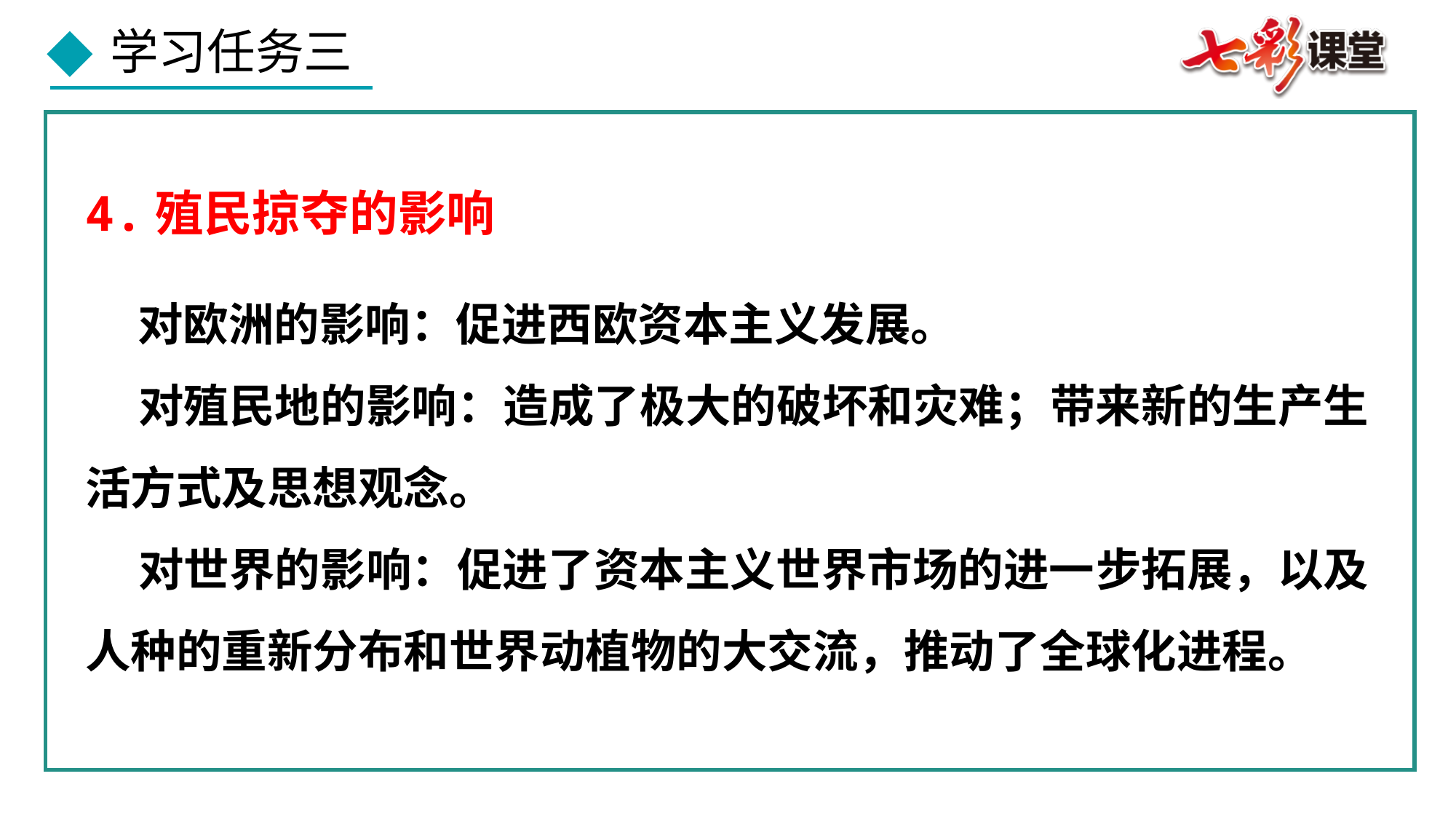

4.殖民掠夺的影响
    对欧洲的影响：促进西欧资本主义发展。
    对殖民地的影响：造成了极大的破坏和灾难；带来新的生产生活方式及思想观念。
    对世界的影响：促进了资本主义世界市场的进一步拓展，以及人种的重新分布和世界动植物的大交流，推动了全球化进程。